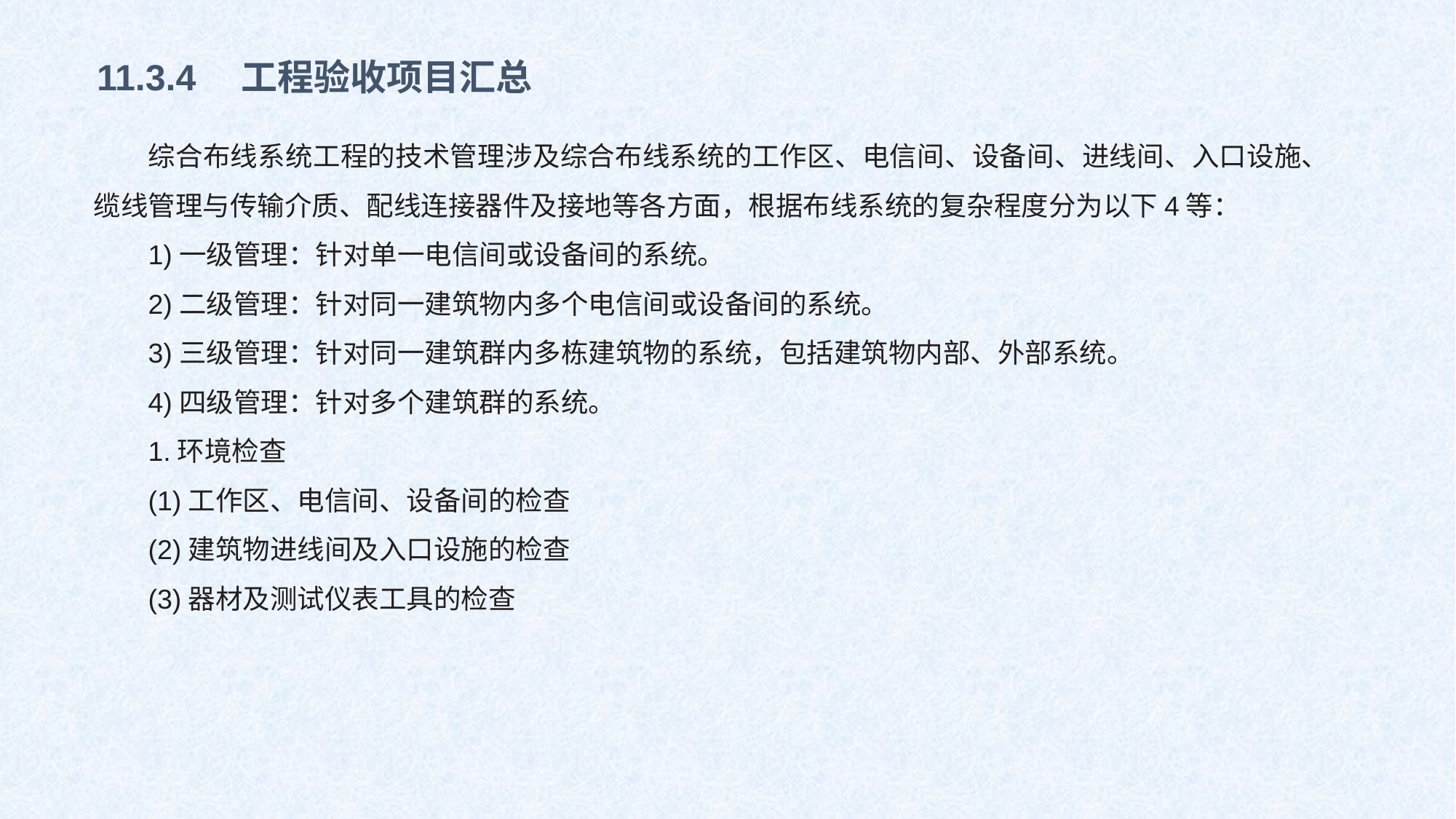

11.3.4　工程验收项目汇总
综合布线系统工程的技术管理涉及综合布线系统的工作区、电信间、设备间、进线间、入口设施、缆线管理与传输介质、配线连接器件及接地等各方面，根据布线系统的复杂程度分为以下4等：
1)一级管理：针对单一电信间或设备间的系统。
2)二级管理：针对同一建筑物内多个电信间或设备间的系统。
3)三级管理：针对同一建筑群内多栋建筑物的系统，包括建筑物内部、外部系统。
4)四级管理：针对多个建筑群的系统。
1.环境检查
(1)工作区、电信间、设备间的检查
(2)建筑物进线间及入口设施的检查
(3)器材及测试仪表工具的检查